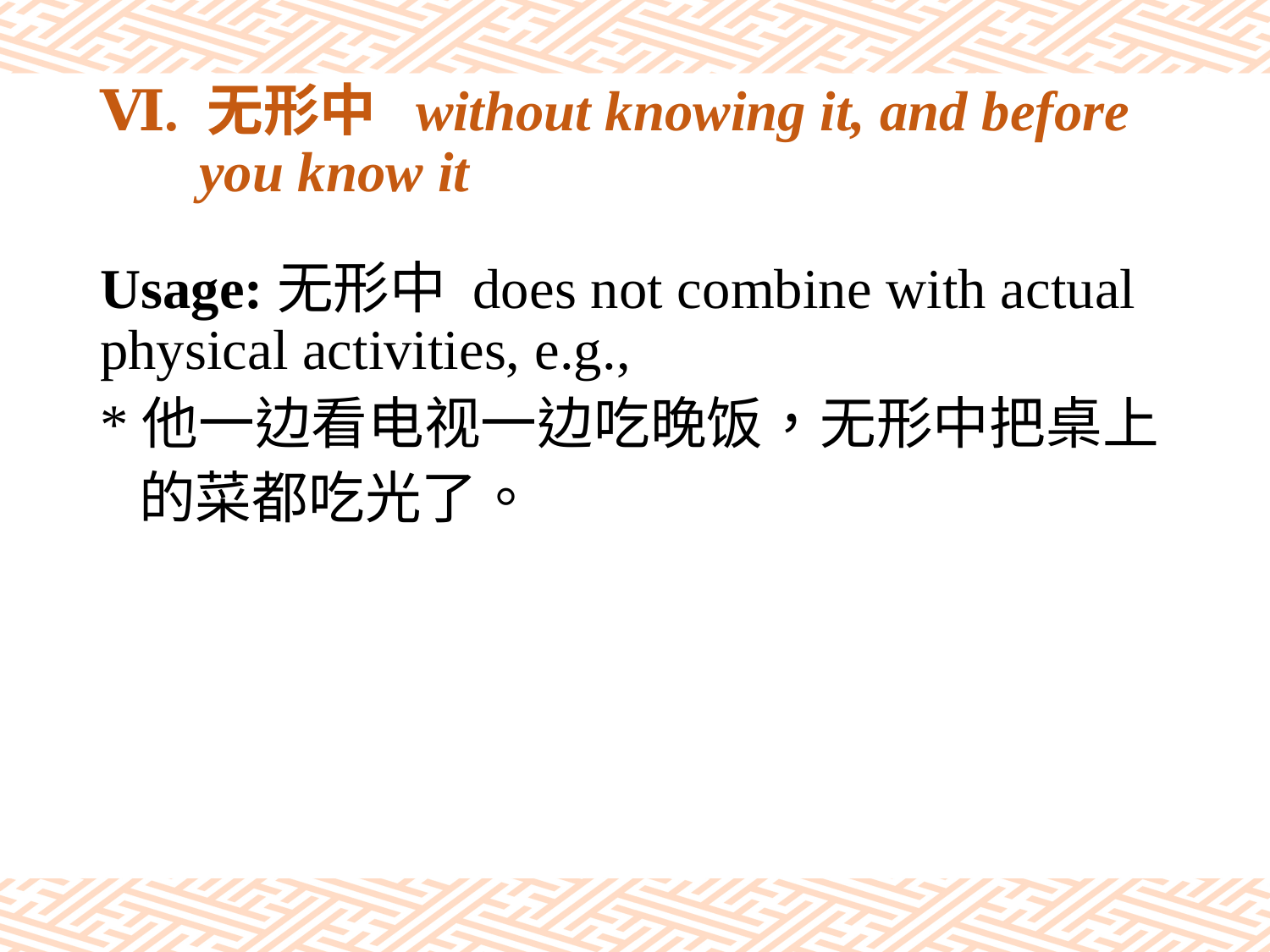

# Ⅵ. 无形中  without knowing it, and before you know it
Usage:无形中 does not combine with actual physical activities, e.g.,
*他一边看电视一边吃晚饭，无形中把桌上
  的菜都吃光了。